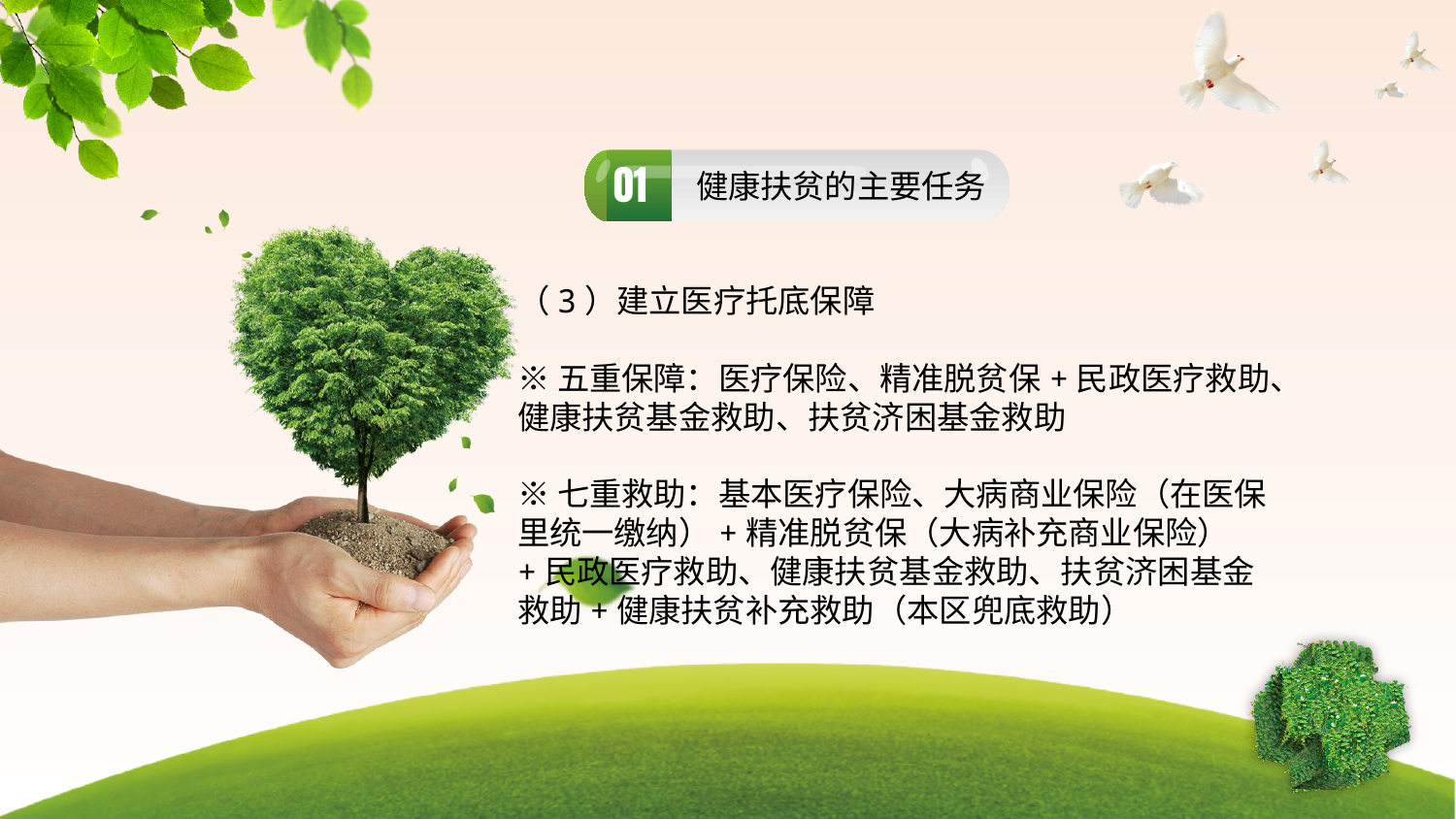

01
健康扶贫的主要任务
（3）建立医疗托底保障

※五重保障：医疗保险、精准脱贫保+民政医疗救助、健康扶贫基金救助、扶贫济困基金救助

※七重救助：基本医疗保险、大病商业保险（在医保里统一缴纳）+精准脱贫保（大病补充商业保险）+民政医疗救助、健康扶贫基金救助、扶贫济困基金救助+健康扶贫补充救助（本区兜底救助）